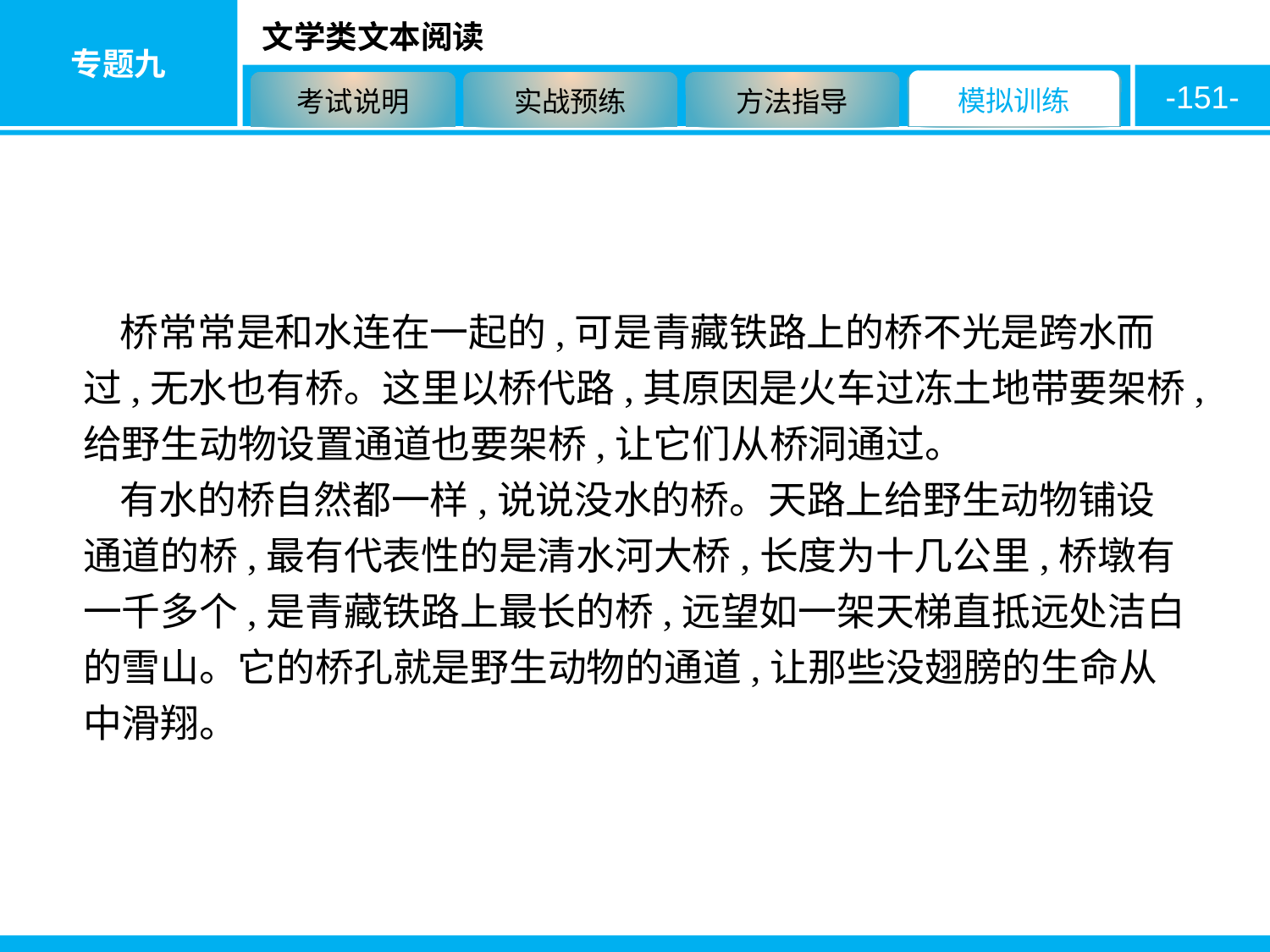

-151-
桥常常是和水连在一起的,可是青藏铁路上的桥不光是跨水而过,无水也有桥。这里以桥代路,其原因是火车过冻土地带要架桥,给野生动物设置通道也要架桥,让它们从桥洞通过。
有水的桥自然都一样,说说没水的桥。天路上给野生动物铺设通道的桥,最有代表性的是清水河大桥,长度为十几公里,桥墩有一千多个,是青藏铁路上最长的桥,远望如一架天梯直抵远处洁白的雪山。它的桥孔就是野生动物的通道,让那些没翅膀的生命从中滑翔。